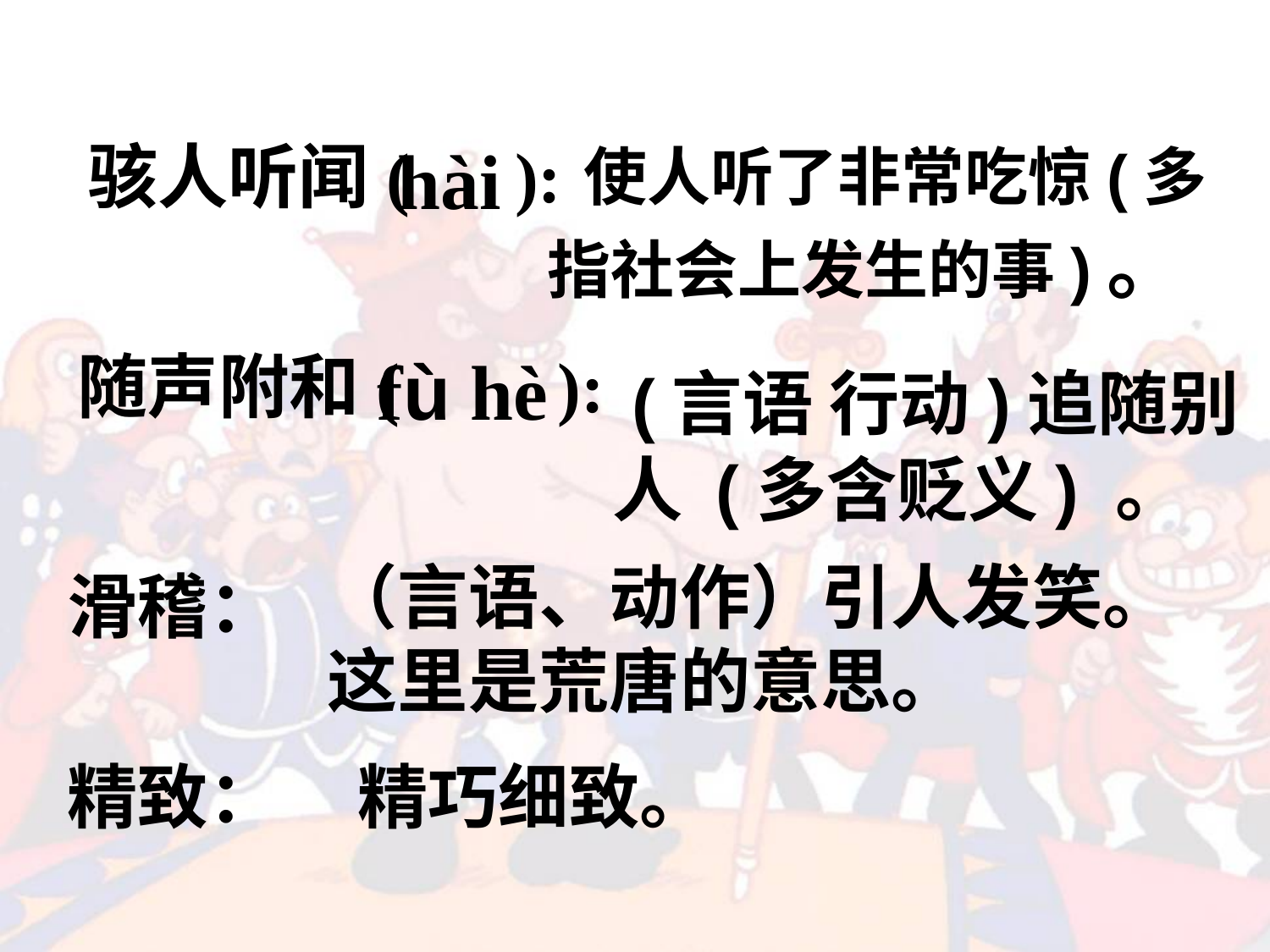

使人听了非常吃惊(多指社会上发生的事)。
骇人听闻(      ):
hài
随声附和(         ):
fù hè
 (言语 行动)追随别人 (多含贬义) 。
（言语、动作）引人发笑。这里是荒唐的意思。
滑稽：
精致：
精巧细致。